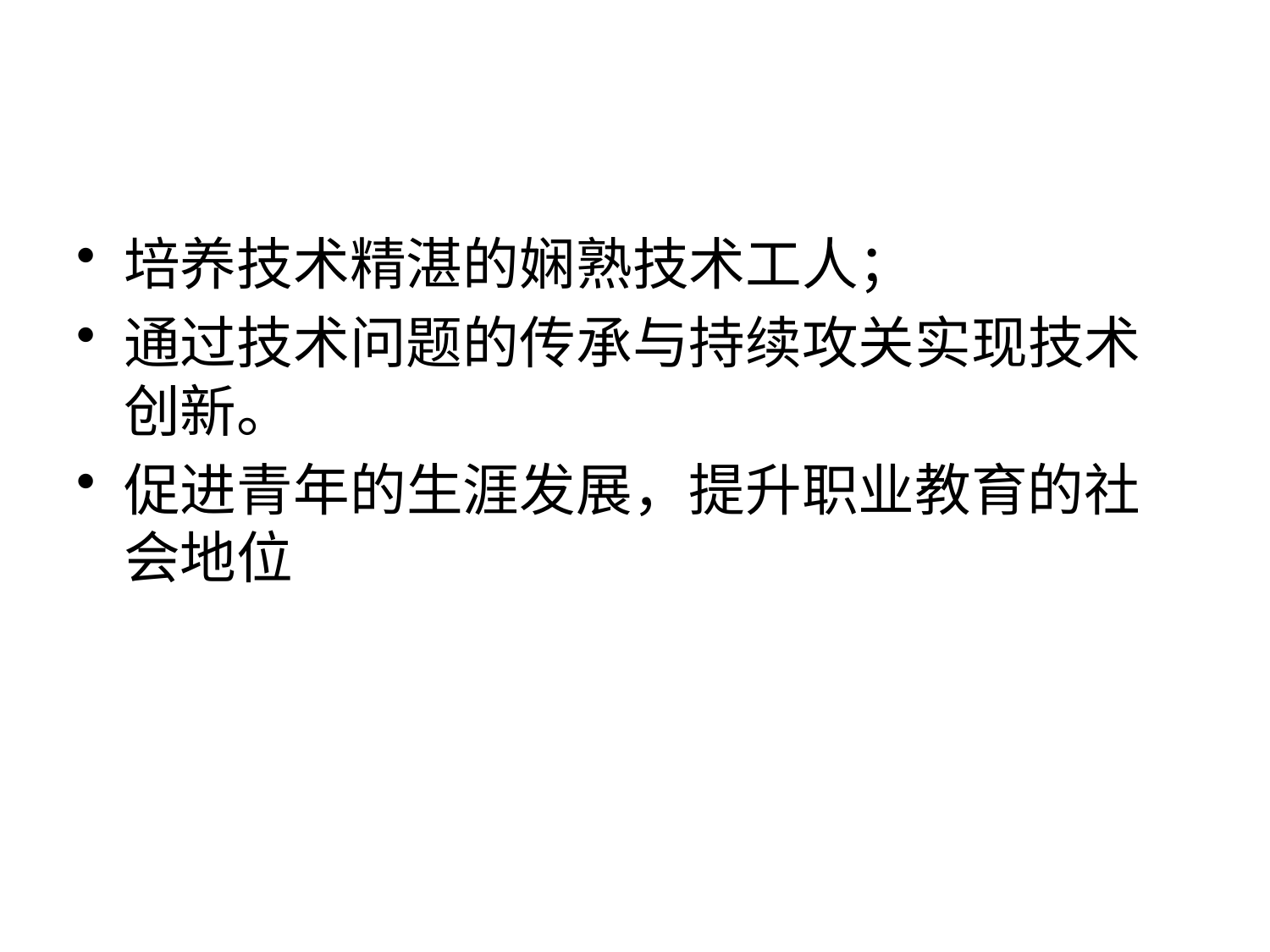

#
培养技术精湛的娴熟技术工人；
通过技术问题的传承与持续攻关实现技术创新。
促进青年的生涯发展，提升职业教育的社会地位